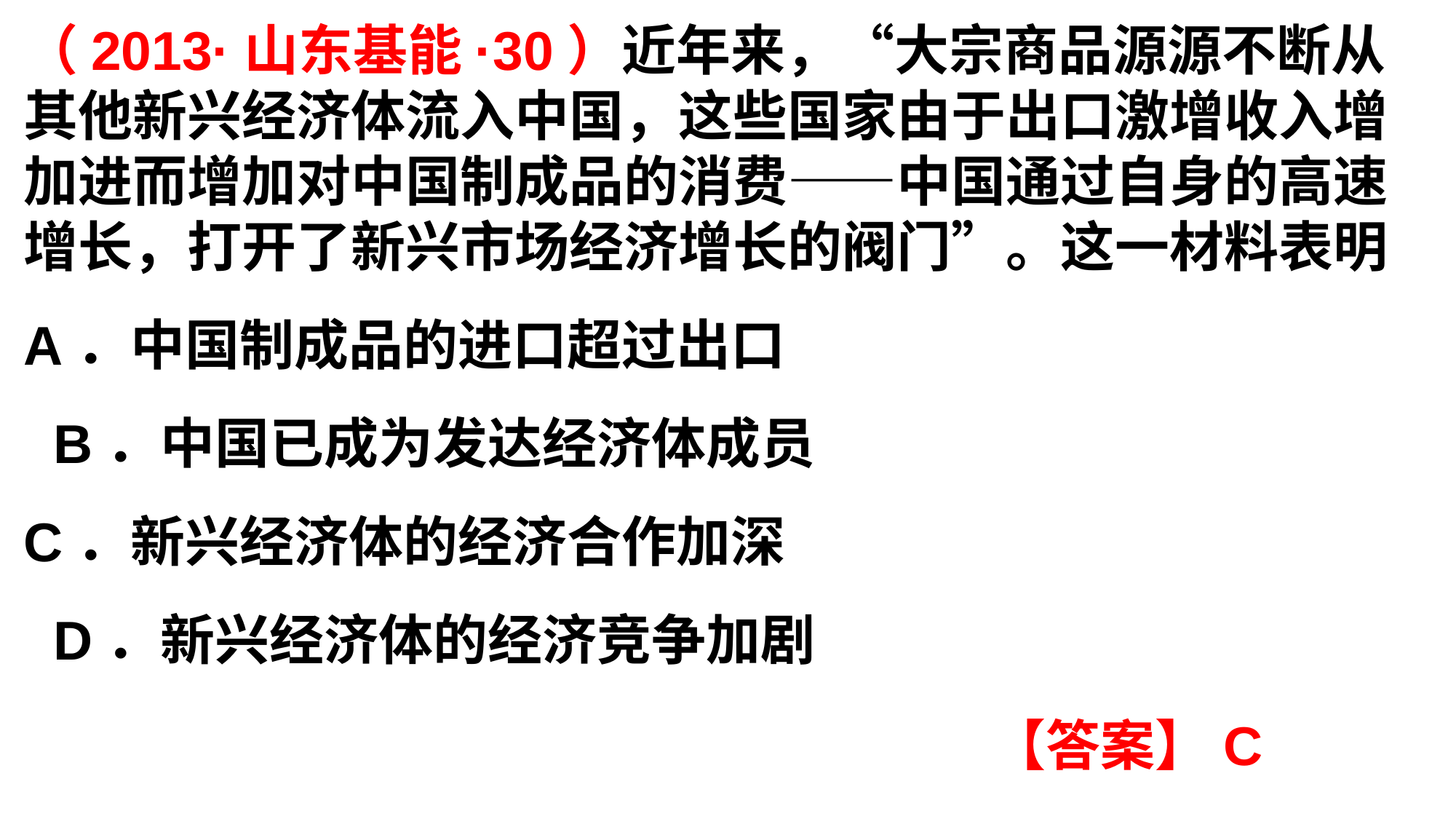

（2013·山东基能·30）近年来，“大宗商品源源不断从其他新兴经济体流入中国，这些国家由于出口激增收入增加进而增加对中国制成品的消费——中国通过自身的高速增长，打开了新兴市场经济增长的阀门”。这一材料表明A．中国制成品的进口超过出口
  B．中国已成为发达经济体成员    C．新兴经济体的经济合作加深
  D．新兴经济体的经济竞争加剧
【答案】C